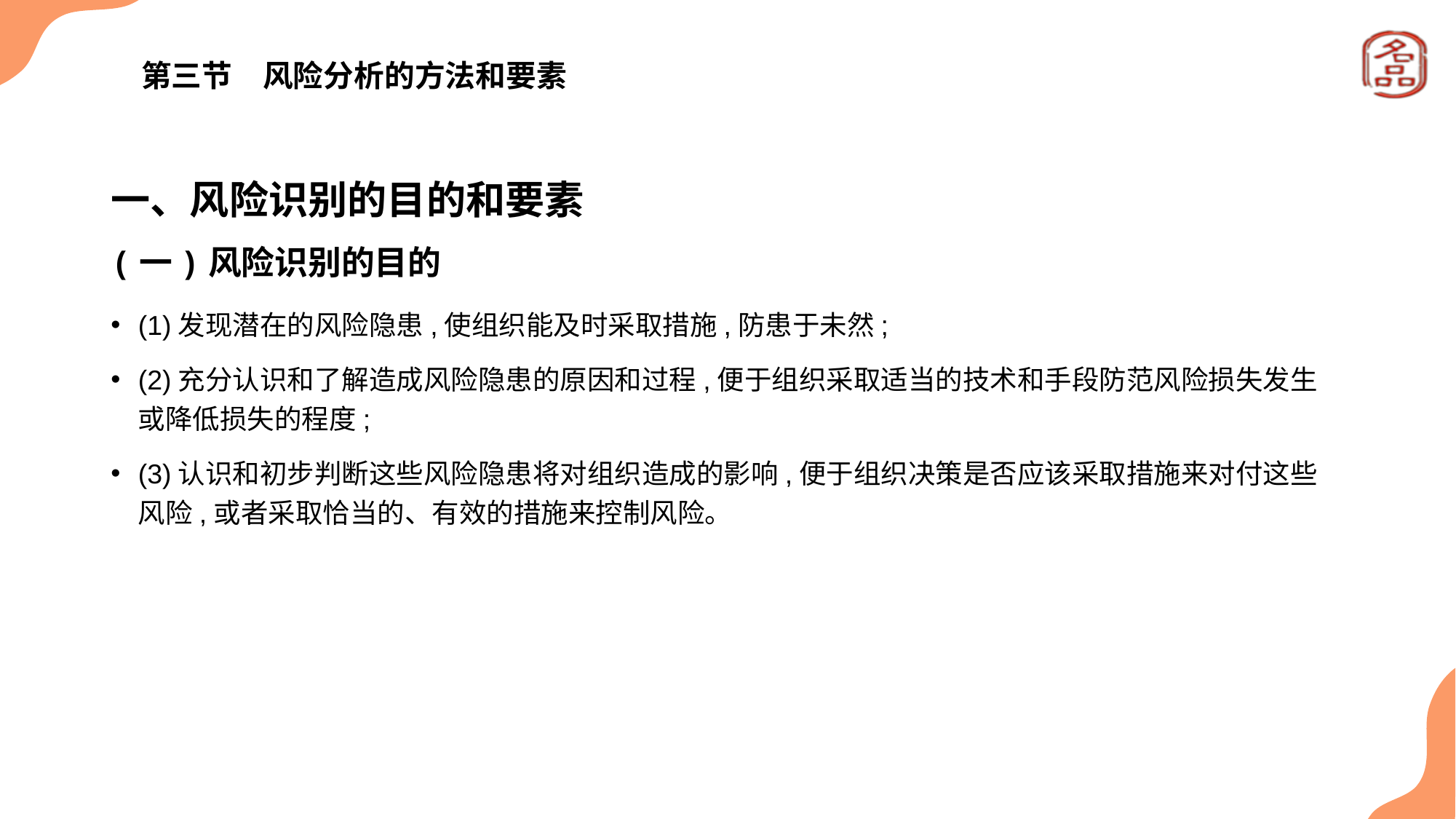

# 第三节　风险分析的方法和要素
一、风险识别的目的和要素
(一)风险识别的目的
(1)发现潜在的风险隐患,使组织能及时采取措施,防患于未然;
(2)充分认识和了解造成风险隐患的原因和过程,便于组织采取适当的技术和手段防范风险损失发生或降低损失的程度;
(3)认识和初步判断这些风险隐患将对组织造成的影响,便于组织决策是否应该采取措施来对付这些风险,或者采取恰当的、有效的措施来控制风险。